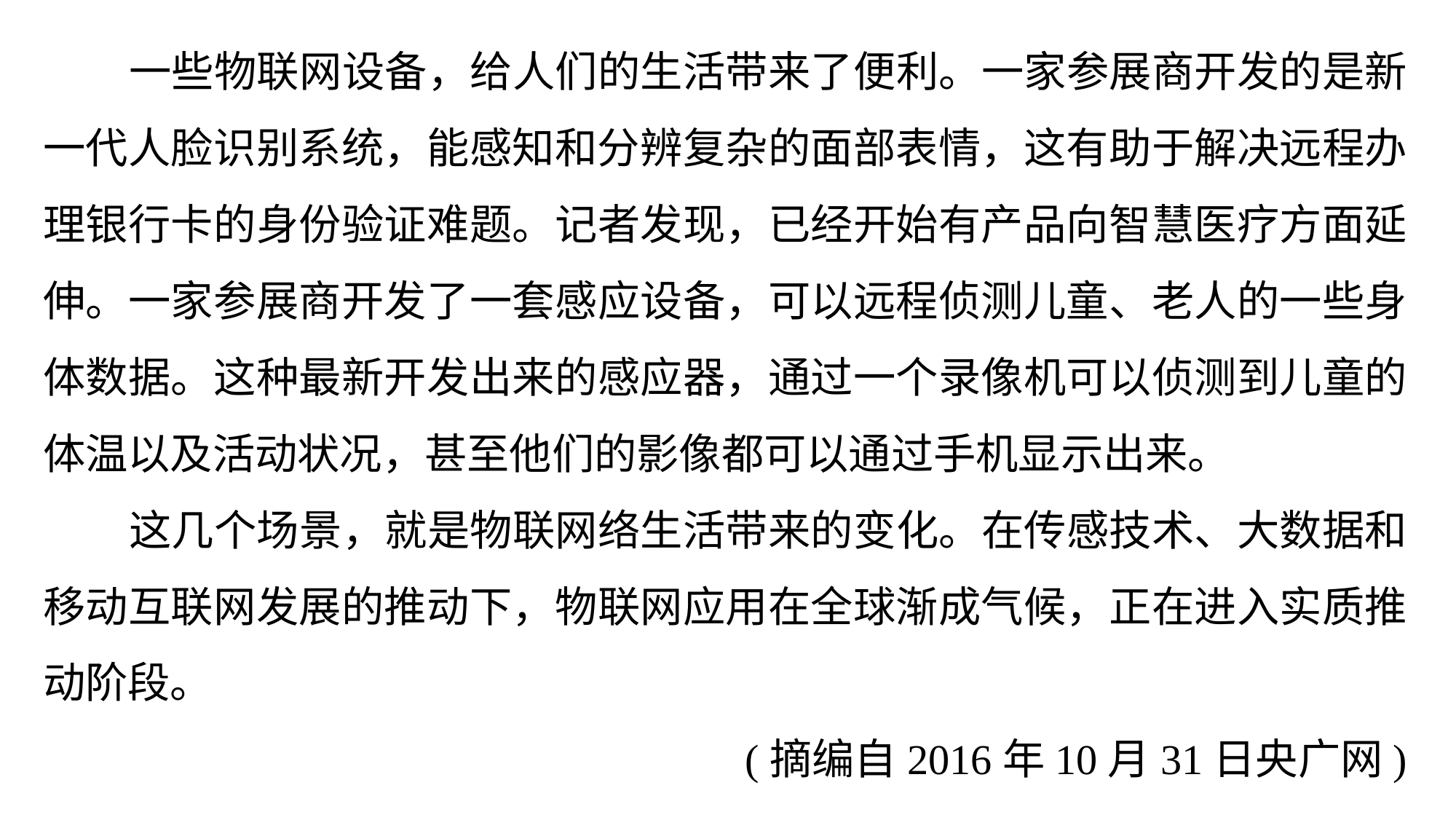

一些物联网设备，给人们的生活带来了便利。一家参展商开发的是新一代人脸识别系统，能感知和分辨复杂的面部表情，这有助于解决远程办理银行卡的身份验证难题。记者发现，已经开始有产品向智慧医疗方面延伸。一家参展商开发了一套感应设备，可以远程侦测儿童、老人的一些身体数据。这种最新开发出来的感应器，通过一个录像机可以侦测到儿童的体温以及活动状况，甚至他们的影像都可以通过手机显示出来。
这几个场景，就是物联网络生活带来的变化。在传感技术、大数据和移动互联网发展的推动下，物联网应用在全球渐成气候，正在进入实质推动阶段。
(摘编自2016年10月31日央广网)